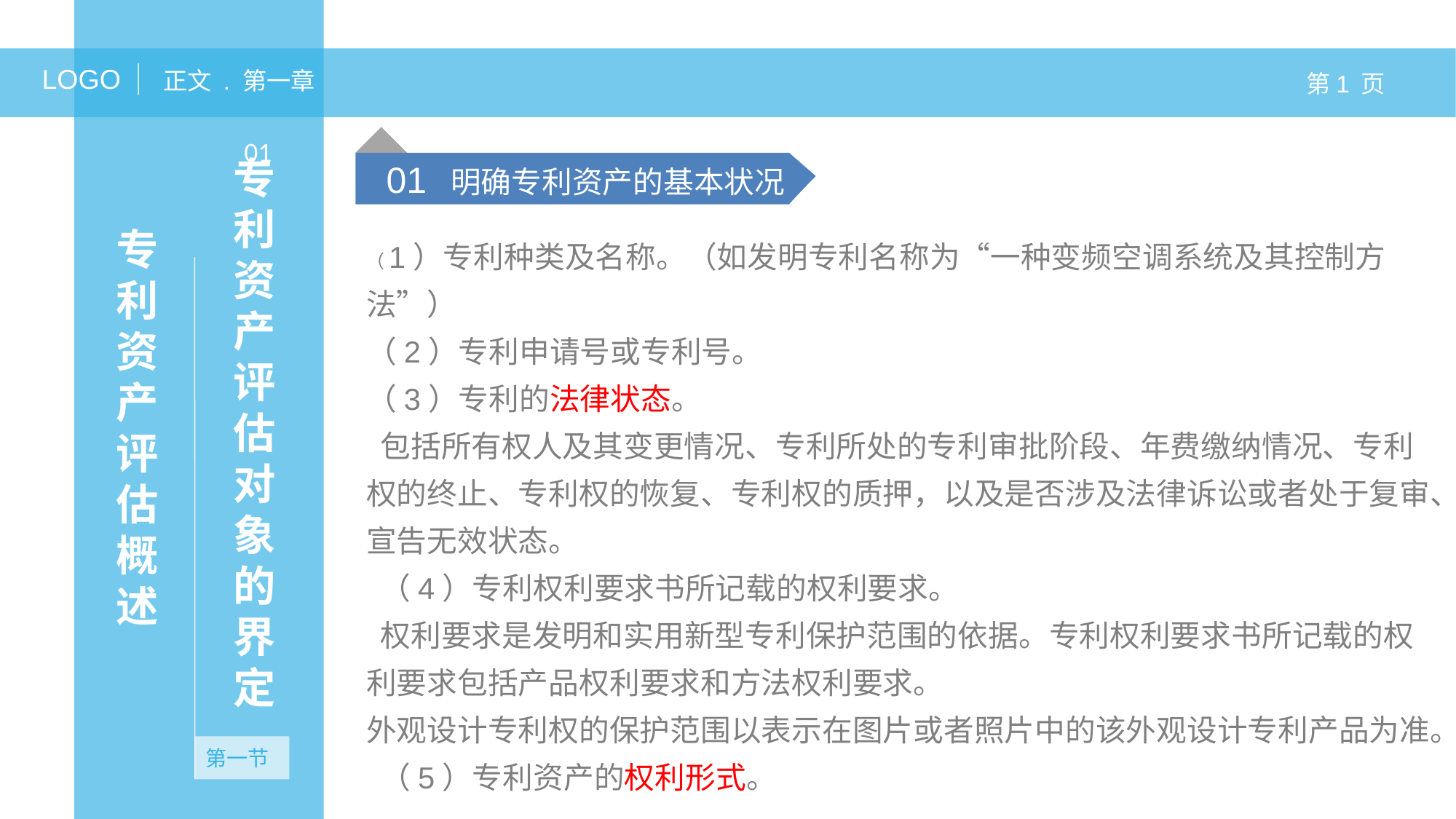

LOGO
正文 . 第一章

第1 页
专利资产评估概述

01
专利资产评估对象的界定
01  明确专利资产的基本状况
（1）专利种类及名称。（如发明专利名称为“一种变频空调系统及其控制方法”）
（2）专利申请号或专利号。
（3）专利的法律状态。
 包括所有权人及其变更情况、专利所处的专利审批阶段、年费缴纳情况、专利权的终止、专利权的恢复、专利权的质押，以及是否涉及法律诉讼或者处于复审、宣告无效状态。
 （4）专利权利要求书所记载的权利要求。
 权利要求是发明和实用新型专利保护范围的依据。专利权利要求书所记载的权利要求包括产品权利要求和方法权利要求。
外观设计专利权的保护范围以表示在图片或者照片中的该外观设计专利产品为准。
 （5）专利资产的权利形式。

无资产
第一节